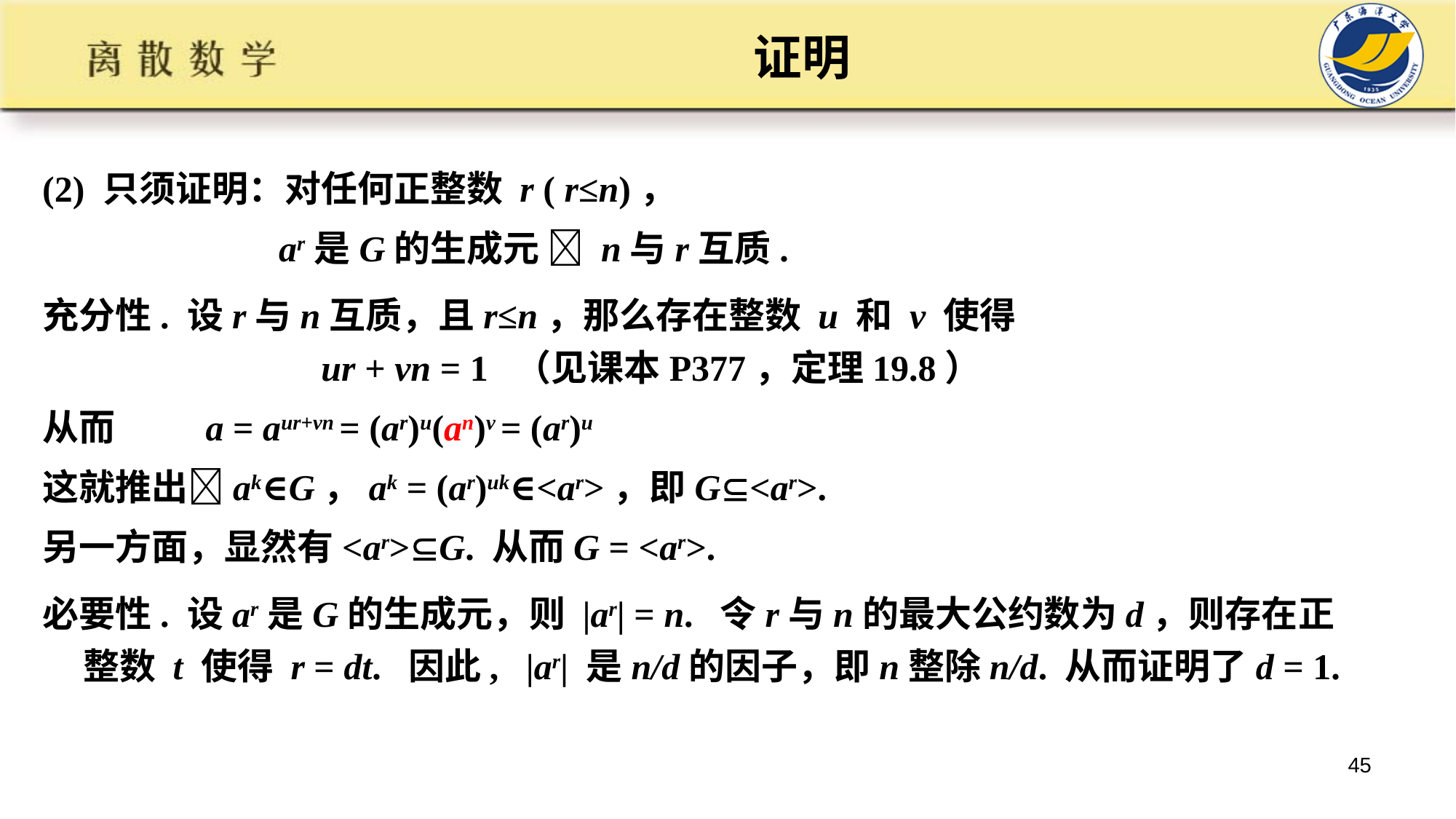

# 证明
(2) 只须证明：对任何正整数 r ( r≤n)，
                          ar是G的生成元 ⇔ n与r互质.
充分性. 设r与n互质，且r≤n，那么存在整数 u 和 v 使得
                            ur + vn = 1  （见课本P377，定理19.8）
从而          a = aur+vn = (ar)u(an)v = (ar)u
这就推出∀ak∈G，ak = (ar)uk∈<ar>，即G⊆<ar>.
另一方面，显然有<ar>⊆G. 从而G = <ar>.
必要性. 设ar是G的生成元，则 |ar| = n.  令r与n的最大公约数为d，则存在正整数 t 使得 r = dt.  因此,   |ar| 是n/d的因子，即n整除n/d. 从而证明了d = 1.
45